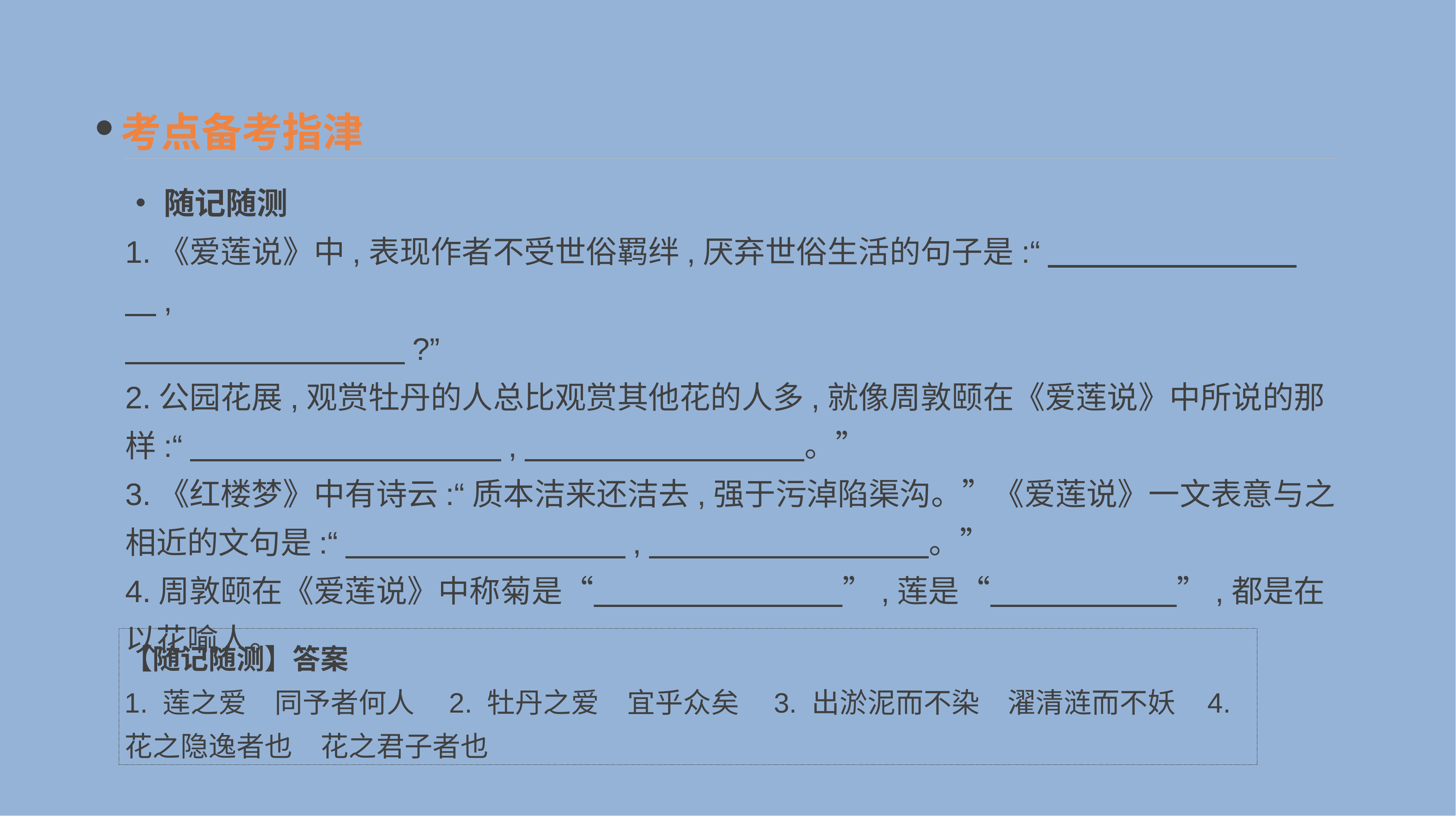

考点备考指津

•随记随测
1.《爱莲说》中,表现作者不受世俗羁绊,厌弃世俗生活的句子是:“　　　　　　　　　,
　　　　　　　　　?”
2.公园花展,观赏牡丹的人总比观赏其他花的人多,就像周敦颐在《爱莲说》中所说的那样:“　　　　　　　　　　,　　　　　　　　　。”
3.《红楼梦》中有诗云:“质本洁来还洁去,强于污淖陷渠沟。”《爱莲说》一文表意与之相近的文句是:“　　　　　　　　　,　　　　　　　　　。”
4.周敦颐在《爱莲说》中称菊是“　　　　　　　　”,莲是“　　　　　　”,都是在以花喻人。

【随记随测】答案
1. 莲之爱　同予者何人　2. 牡丹之爱　宜乎众矣　3. 出淤泥而不染　濯清涟而不妖    4. 花之隐逸者也　花之君子者也